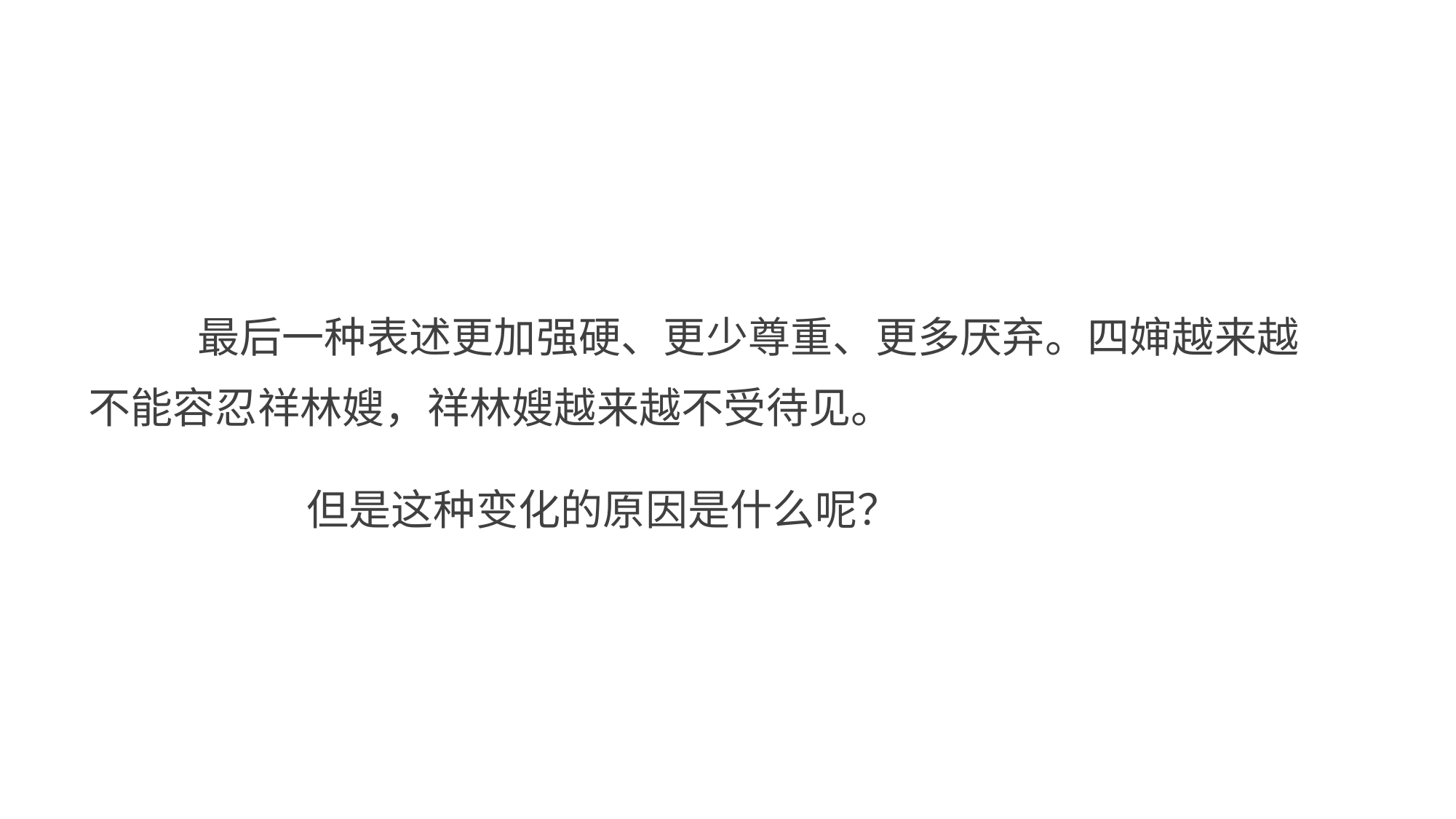

最后一种表述更加强硬、更少尊重、更多厌弃。四婶越来越 不能容忍祥林嫂，祥林嫂越来越不受待见。
但是这种变化的原因是什么呢？